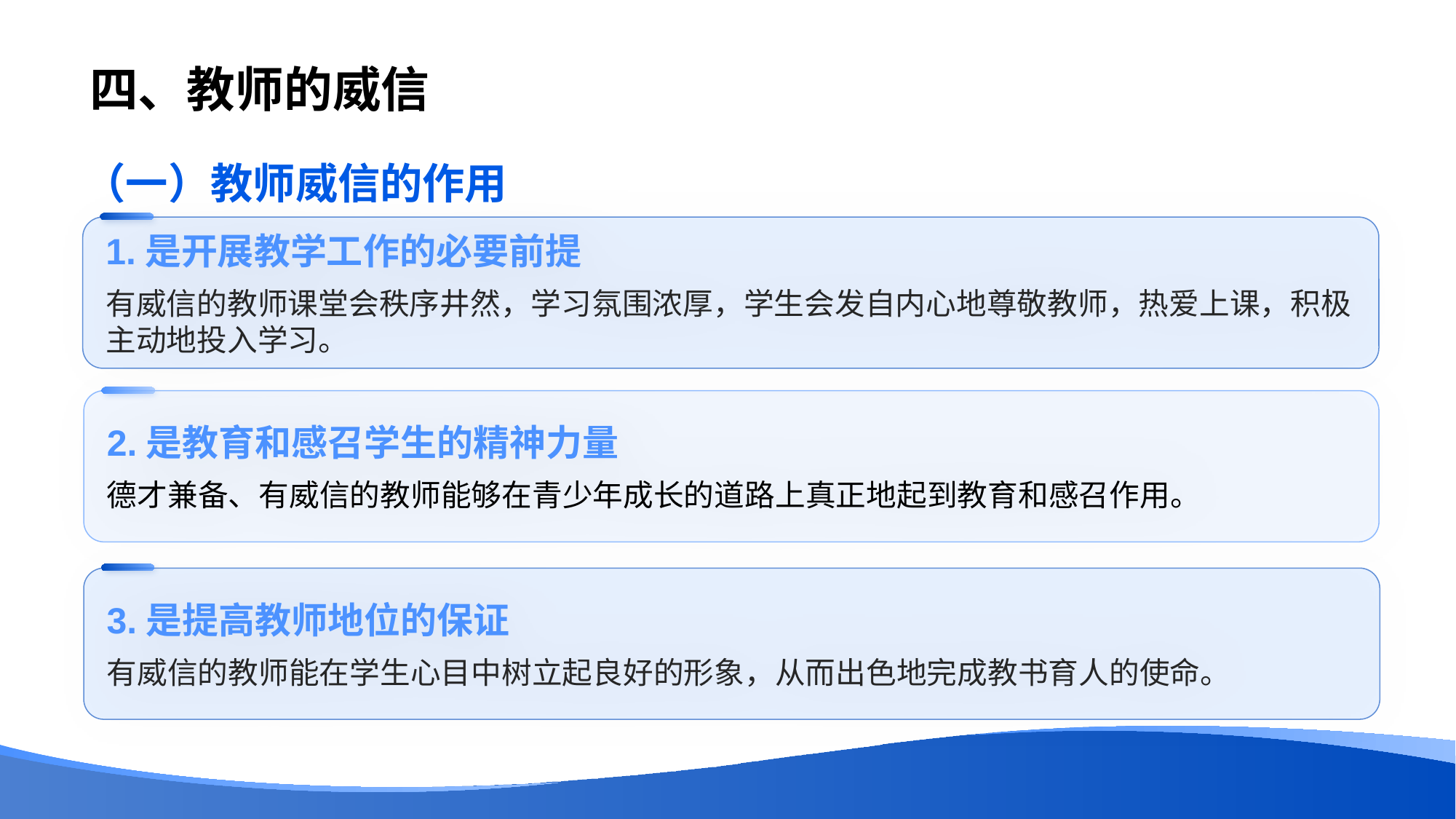

# 四、教师的威信
（一）教师威信的作用

1.是开展教学工作的必要前提
有威信的教师课堂会秩序井然，学习氛围浓厚，学生会发自内心地尊敬教师，热爱上课，积极主动地投入学习。

2.是教育和感召学生的精神力量
德才兼备、有威信的教师能够在青少年成长的道路上真正地起到教育和感召作用。

3.是提高教师地位的保证
有威信的教师能在学生心目中树立起良好的形象，从而出色地完成教书育人的使命。